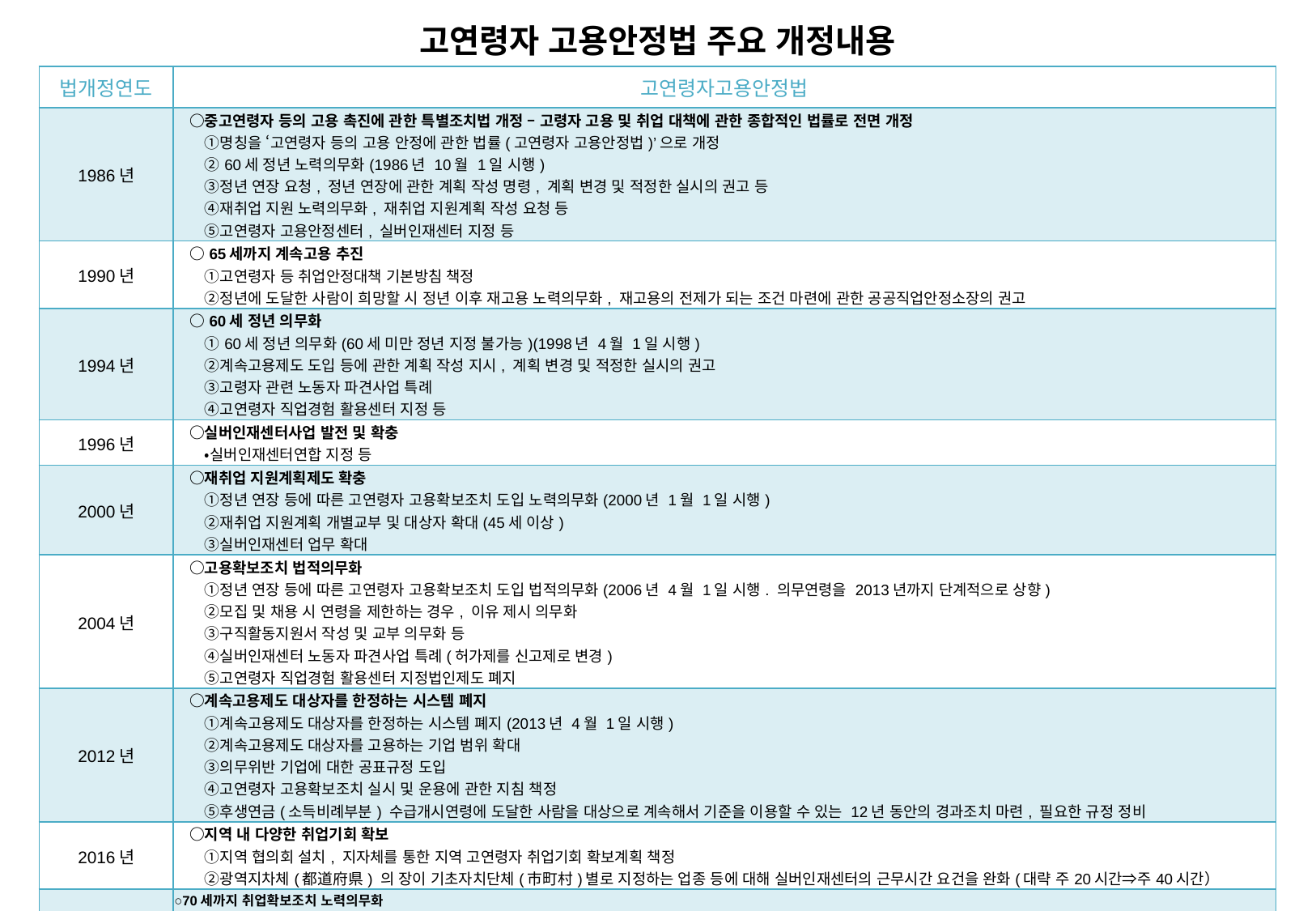

고연령자 고용안정법 주요 개정내용
| 법개정연도 | 고연령자고용안정법 |
| --- | --- |
| 1986년 | ○중고연령자 등의 고용 촉진에 관한 특별조치법 개정 – 고령자 고용 및 취업 대책에 관한 종합적인 법률로 전면 개정 　　①명칭을 ‘고연령자 등의 고용 안정에 관한 법률(고연령자 고용안정법)’으로 개정 　　②60세 정년 노력의무화(1986년 10월 1일 시행) 　　③정년 연장 요청, 정년 연장에 관한 계획 작성 명령, 계획 변경 및 적정한 실시의 권고 등 　　④재취업 지원 노력의무화, 재취업 지원계획 작성 요청 등 　　⑤고연령자 고용안정센터, 실버인재센터 지정 등 |
| 1990년 | ○65세까지 계속고용 추진 　　①고연령자 등 취업안정대책 기본방침 책정 　　②정년에 도달한 사람이 희망할 시 정년 이후 재고용 노력의무화, 재고용의 전제가 되는 조건 마련에 관한 공공직업안정소장의 권고 |
| 1994년 | ○60세 정년 의무화 　　①60세 정년 의무화(60세 미만 정년 지정 불가능)(1998년 4월 1일 시행) 　　②계속고용제도 도입 등에 관한 계획 작성 지시, 계획 변경 및 적정한 실시의 권고 　　③고령자 관련 노동자 파견사업 특례 　　④고연령자 직업경험 활용센터 지정 등 |
| 1996년 | ○실버인재센터사업 발전 및 확충 　　・실버인재센터연합 지정 등 |
| 2000년 | ○재취업 지원계획제도 확충 　　①정년 연장 등에 따른 고연령자 고용확보조치 도입 노력의무화(2000년 1월 1일 시행) 　　②재취업 지원계획 개별교부 및 대상자 확대(45세 이상) 　　③실버인재센터 업무 확대 |
| 2004년 | ○고용확보조치 법적의무화 　　①정년 연장 등에 따른 고연령자 고용확보조치 도입 법적의무화(2006년 4월 1일 시행. 의무연령을 2013년까지 단계적으로 상향) 　　②모집 및 채용 시 연령을 제한하는 경우, 이유 제시 의무화 　　③구직활동지원서 작성 및 교부 의무화 등 　　④실버인재센터 노동자 파견사업 특례(허가제를 신고제로 변경) 　　⑤고연령자 직업경험 활용센터 지정법인제도 폐지 |
| 2012년 | ○계속고용제도 대상자를 한정하는 시스템 폐지 　　①계속고용제도 대상자를 한정하는 시스템 폐지(2013년 4월 1일 시행) 　　②계속고용제도 대상자를 고용하는 기업 범위 확대 　　③의무위반 기업에 대한 공표규정 도입 　　④고연령자 고용확보조치 실시 및 운용에 관한 지침 책정 　　⑤후생연금(소득비례부분) 수급개시연령에 도달한 사람을 대상으로 계속해서 기준을 이용할 수 있는 12년 동안의 경과조치 마련, 필요한 규정 정비 |
| 2016년 | ○지역 내 다양한 취업기회 확보 　　①지역 협의회 설치, 지자체를 통한 지역 고연령자 취업기회 확보계획 책정 　　②광역지차체(都道府県) 의 장이 기초자치단체(市町村)별로 지정하는 업종 등에 대해 실버인재센터의 근무시간 요건을 완화(대략 주20시간⇒주40시간） |
| 2020년 | ○70세까지 취업확보조치 노력의무화 　　①정년 연장 등에 따른 고연령자 취업확보조치 도입 노력의무화(2021년 4월 1일 시행) 　　②고연령자 취업확보조치 실시에 관한 계획 작성 및 변경, 적정한 실시의 권고(2021년 4월 1일 시행) 　　③사업주가 재취업 지원조치를 강구하는 노력의무 및 다수퇴직신고 의무대상을 70세 미만 고령 퇴직자로 확대 　　④고연령자 취업확보조치 실시 및 운용에 관한 지침 책정 |